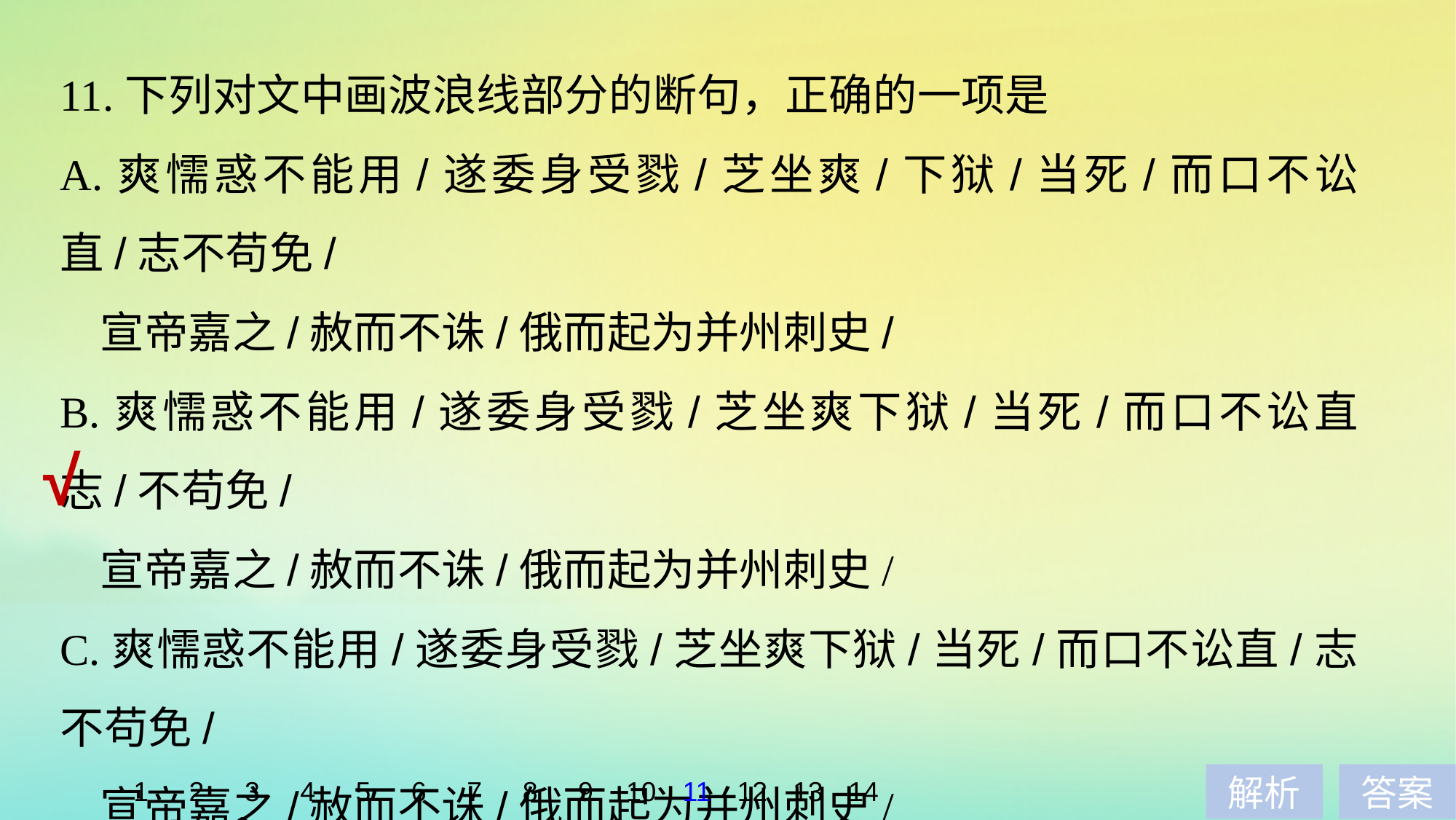

11.下列对文中画波浪线部分的断句，正确的一项是
A.爽懦惑不能用/遂委身受戮/芝坐爽/下狱/当死/而口不讼直/志不苟免/
   宣帝嘉之/赦而不诛/俄而起为并州刺史/
B.爽懦惑不能用/遂委身受戮/芝坐爽下狱/当死/而口不讼直志/不苟免/
   宣帝嘉之/赦而不诛/俄而起为并州刺史/
C.爽懦惑不能用/遂委身受戮/芝坐爽下狱/当死/而口不讼直/志不苟免/
   宣帝嘉之/赦而不诛/俄而起为并州刺史/
D.爽懦惑不能用/遂委身受戮/芝坐爽/下狱/当死/而口不讼直志/不苟免/
   宣帝嘉之/赦而不诛/俄而起为并州刺史/
√
1
2
3
4
5
6
7
8
9
10
11
12
13
14
解析
答案